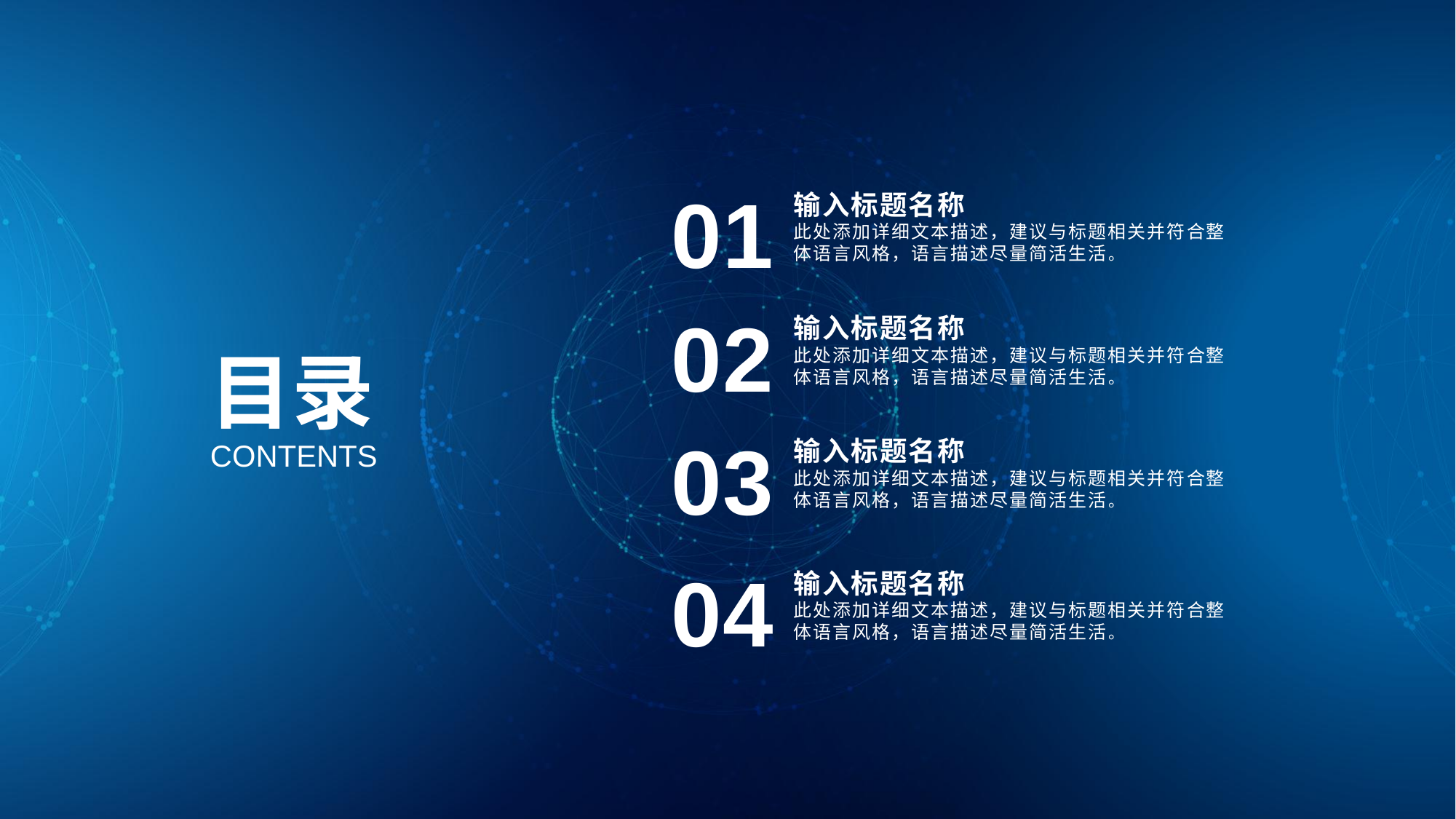

01
输入标题名称
此处添加详细文本描述，建议与标题相关并符合整体语言风格，语言描述尽量简活生活。
02
输入标题名称
此处添加详细文本描述，建议与标题相关并符合整体语言风格，语言描述尽量简活生活。
目录
03
CONTENTS
输入标题名称
此处添加详细文本描述，建议与标题相关并符合整体语言风格，语言描述尽量简活生活。
04
输入标题名称
此处添加详细文本描述，建议与标题相关并符合整体语言风格，语言描述尽量简活生活。